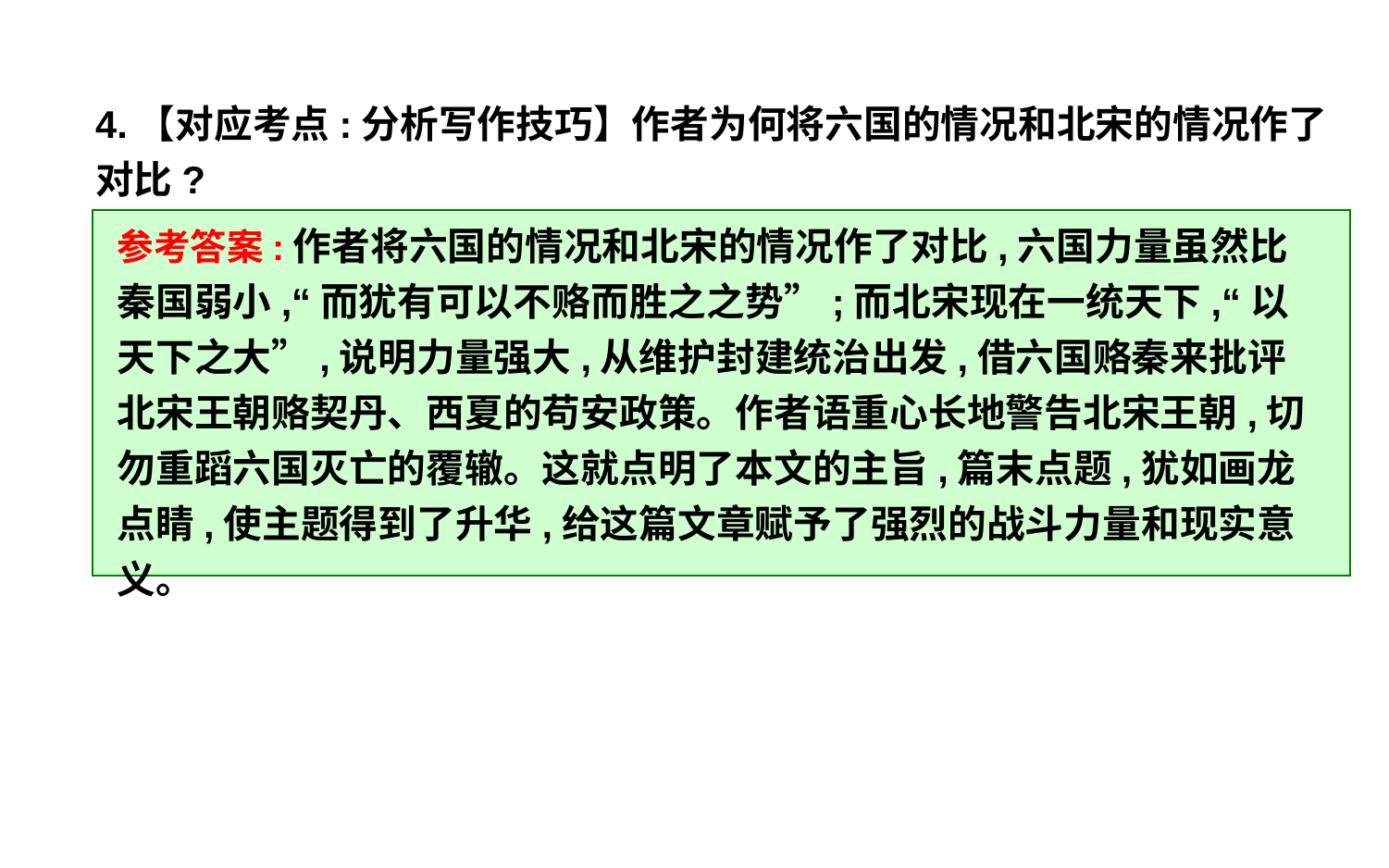

4.【对应考点:分析写作技巧】作者为何将六国的情况和北宋的情况作了对比?
参考答案:作者将六国的情况和北宋的情况作了对比,六国力量虽然比秦国弱小,“而犹有可以不赂而胜之之势”;而北宋现在一统天下,“以天下之大”,说明力量强大,从维护封建统治出发,借六国赂秦来批评北宋王朝赂契丹、西夏的苟安政策。作者语重心长地警告北宋王朝,切勿重蹈六国灭亡的覆辙。这就点明了本文的主旨,篇末点题,犹如画龙点睛,使主题得到了升华,给这篇文章赋予了强烈的战斗力量和现实意义。